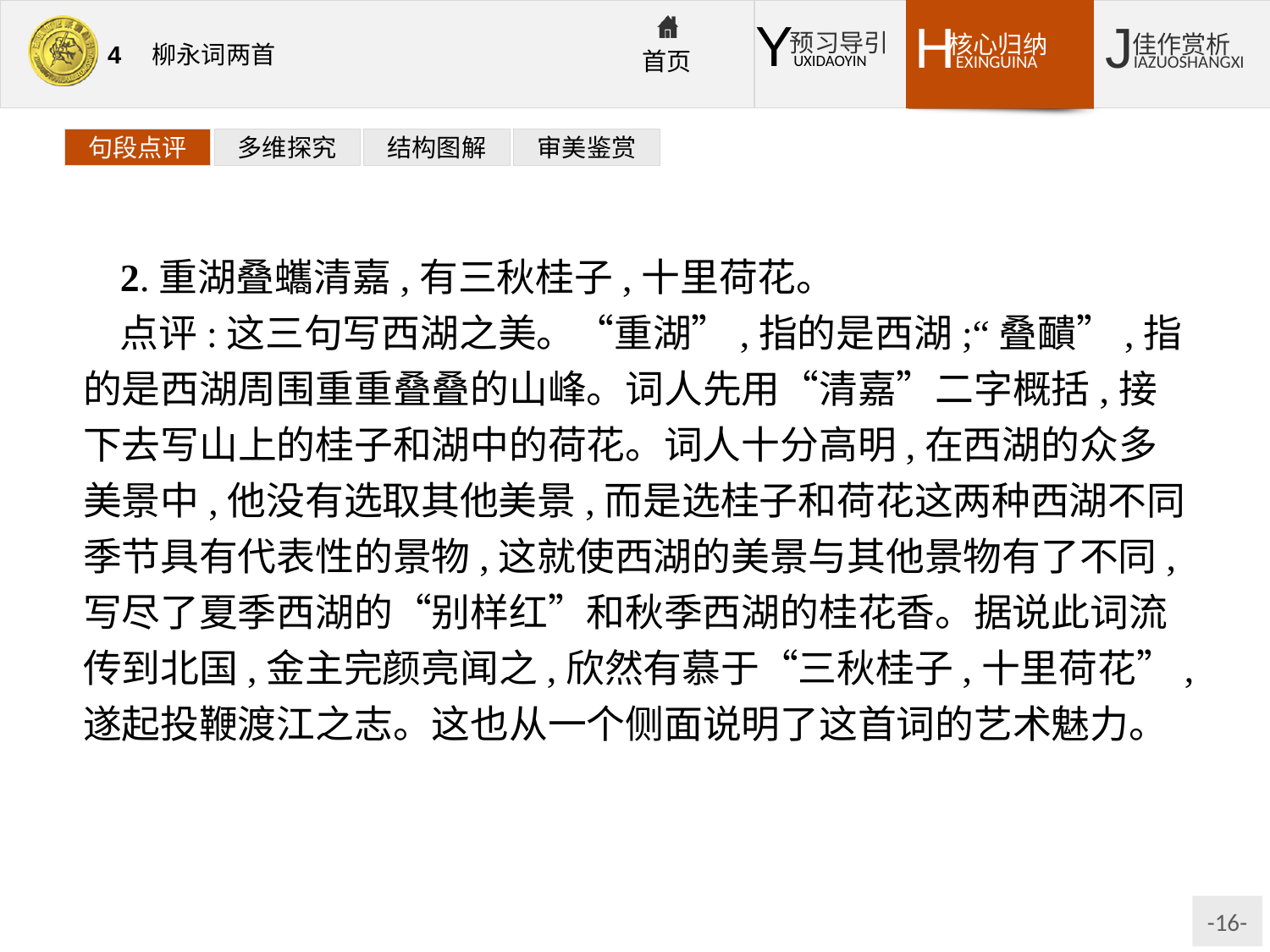

句段点评
多维探究
结构图解
审美鉴赏
2.重湖叠蠵清嘉,有三秋桂子,十里荷花。
点评:这三句写西湖之美。“重湖”,指的是西湖;“叠靧”,指的是西湖周围重重叠叠的山峰。词人先用“清嘉”二字概括,接下去写山上的桂子和湖中的荷花。词人十分高明,在西湖的众多美景中,他没有选取其他美景,而是选桂子和荷花这两种西湖不同季节具有代表性的景物,这就使西湖的美景与其他景物有了不同,写尽了夏季西湖的“别样红”和秋季西湖的桂花香。据说此词流传到北国,金主完颜亮闻之,欣然有慕于“三秋桂子,十里荷花”,遂起投鞭渡江之志。这也从一个侧面说明了这首词的艺术魅力。